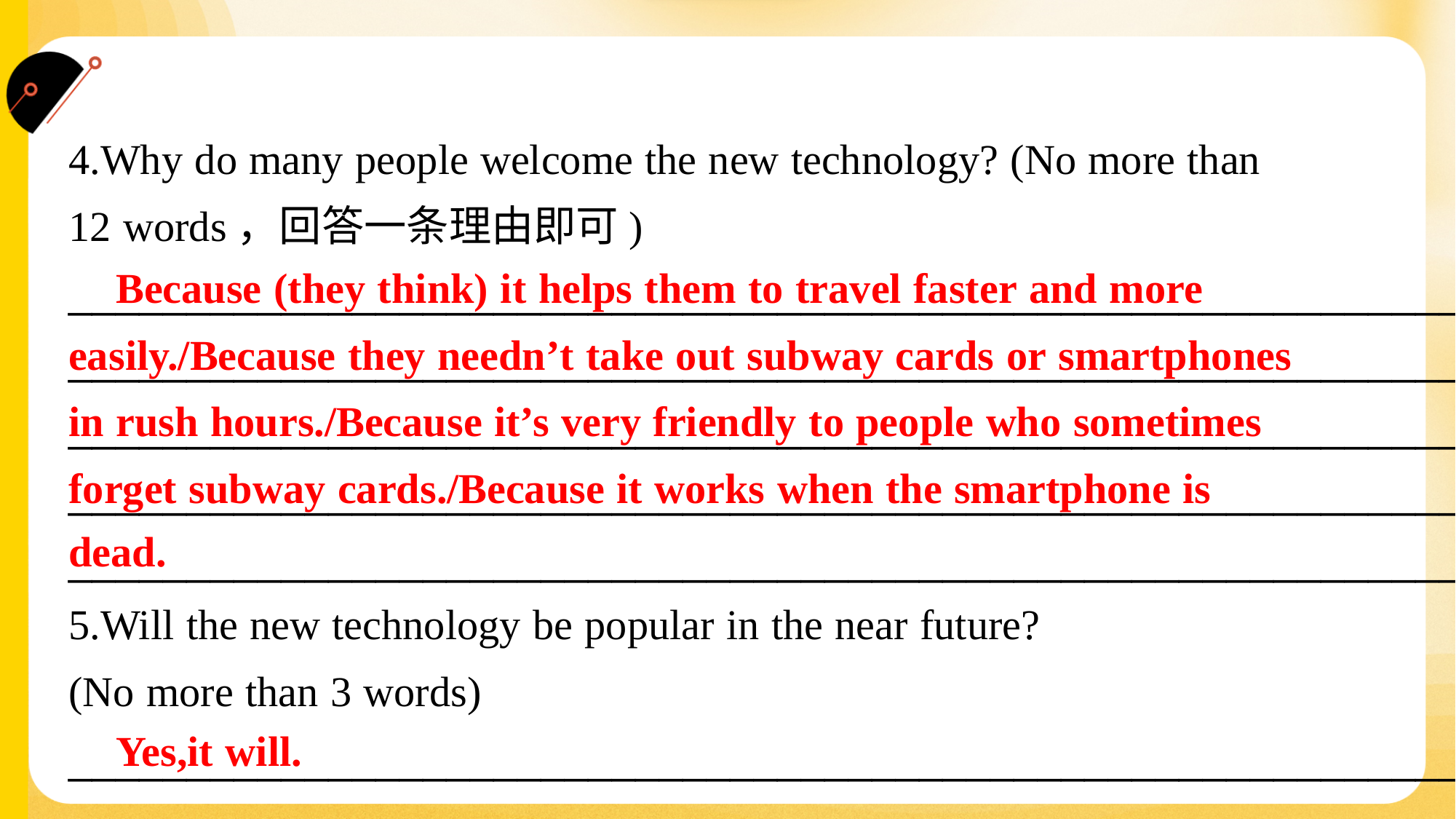

4.Why do many people welcome the new technology? (No more than
12 words，回答一条理由即可)
______________________________________________________________
______________________________________________________________
______________________________________________________________
______________________________________________________________
______________________________________________________________

    Because (they think) it helps them to travel faster and more
easily./Because they needn’t take out subway cards or smartphones
in rush hours./Because it’s very friendly to people who sometimes
forget subway cards./Because it works when the smartphone is
dead.
5.Will the new technology be popular in the near future?
(No more than 3 words)
______________________________________________________________

    Yes,it will.